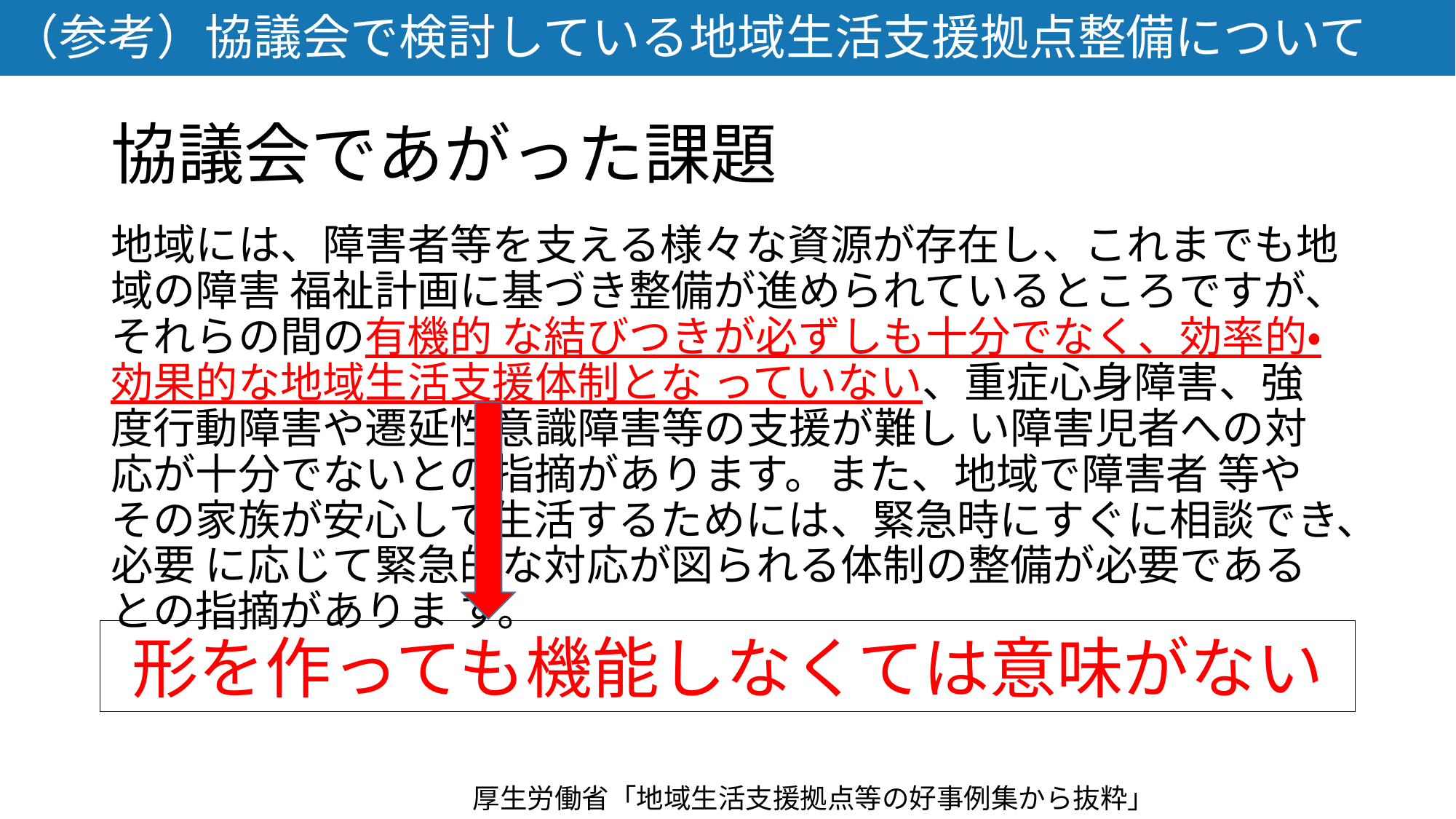

（参考）協議会で検討している地域生活支援拠点整備について
# 協議会であがった課題
地域には、障害者等を支える様々な資源が存在し、これまでも地域の障害 福祉計画に基づき整備が進められているところですが、それらの間の有機的 な結びつきが必ずしも十分でなく、効率的・効果的な地域生活支援体制とな っていない、重症心身障害、強度行動障害や遷延性意識障害等の支援が難し い障害児者への対応が十分でないとの指摘があります。また、地域で障害者 等やその家族が安心して生活するためには、緊急時にすぐに相談でき、必要 に応じて緊急的な対応が図られる体制の整備が必要であるとの指摘がありま す。

形を作っても機能しなくては意味がない
厚生労働省「地域生活支援拠点等の好事例集から抜粋」